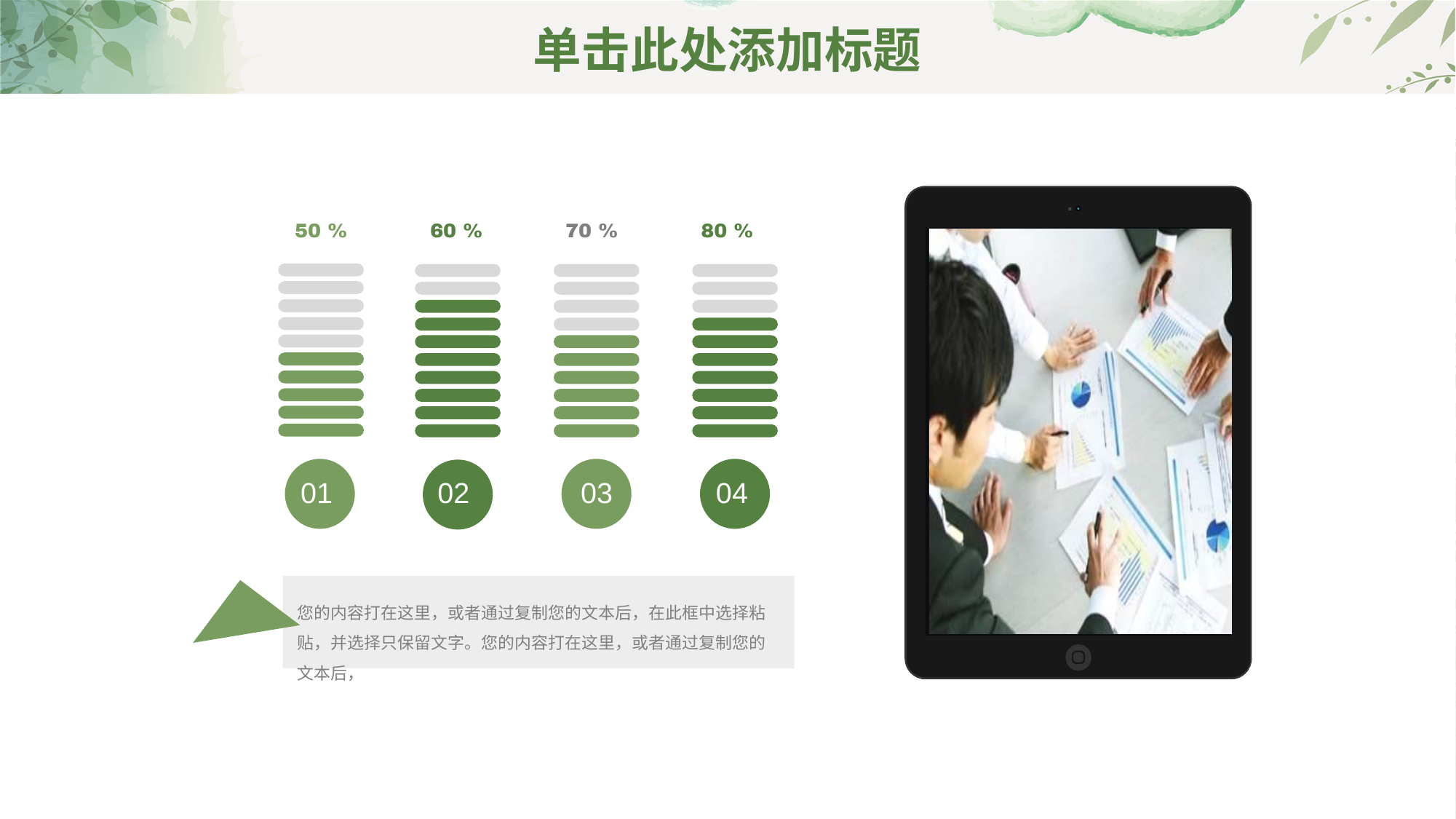

# 单击此处添加标题

50 %
60 %
70 %
80 %

04

03

01

02

您的内容打在这里，或者通过复制您的文本后，在此框中选择粘贴，并选择只保留文字。您的内容打在这里，或者通过复制您的文本后，